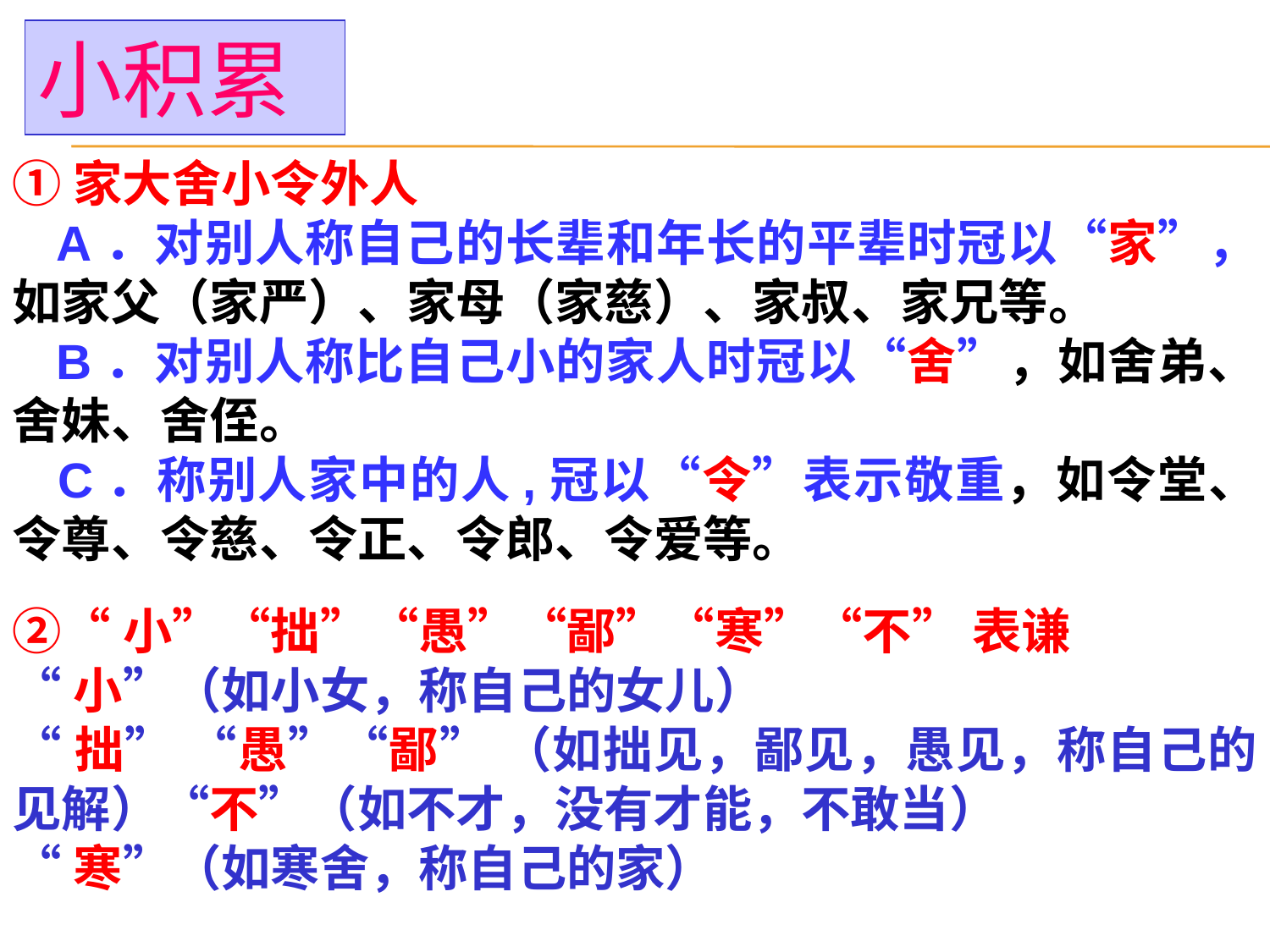

小积累
①家大舍小令外人
   A．对别人称自己的长辈和年长的平辈时冠以“家”，如家父（家严）、家母（家慈）、家叔、家兄等。
   B．对别人称比自己小的家人时冠以“舍”，如舍弟、舍妹、舍侄。
   C．称别人家中的人,冠以“令”表示敬重，如令堂、令尊、令慈、令正、令郎、令爱等。
②“小”“拙”“愚”“鄙”“寒”“不” 表谦
“小”（如小女，称自己的女儿）
“拙” “愚”“鄙” （如拙见，鄙见，愚见，称自己的见解）“不”（如不才，没有才能，不敢当）
“寒”（如寒舍，称自己的家）